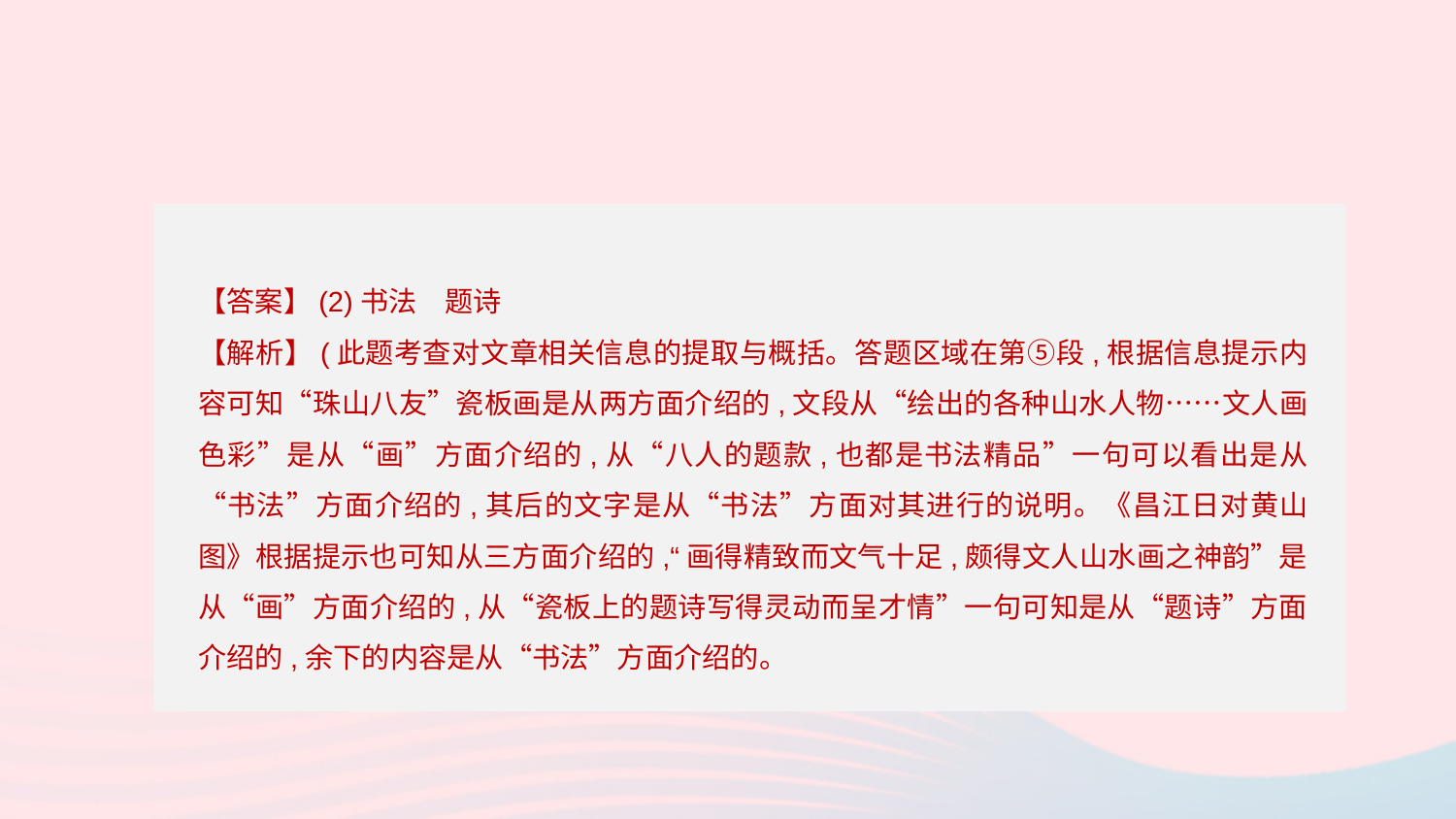

【答案】(2)书法　题诗
【解析】(此题考查对文章相关信息的提取与概括。答题区域在第⑤段,根据信息提示内容可知“珠山八友”瓷板画是从两方面介绍的,文段从“绘出的各种山水人物……文人画色彩”是从“画”方面介绍的,从“八人的题款,也都是书法精品”一句可以看出是从“书法”方面介绍的,其后的文字是从“书法”方面对其进行的说明。《昌江日对黄山图》根据提示也可知从三方面介绍的,“画得精致而文气十足,颇得文人山水画之神韵”是从“画”方面介绍的,从“瓷板上的题诗写得灵动而呈才情”一句可知是从“题诗”方面介绍的,余下的内容是从“书法”方面介绍的。